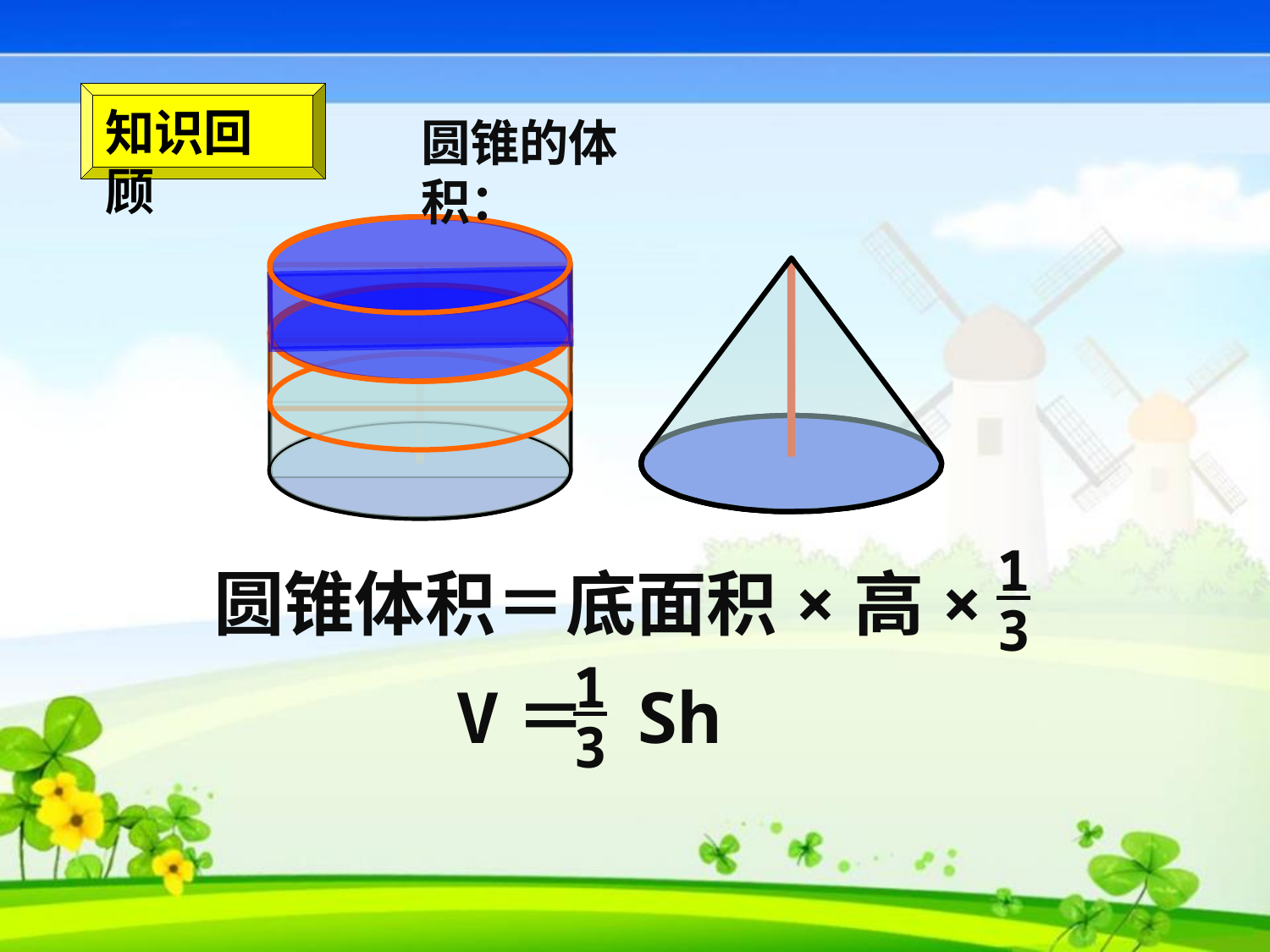

知识回顾
圆锥的体积：

1
3
圆锥体积＝底面积×高×
1
V＝  Sh
3